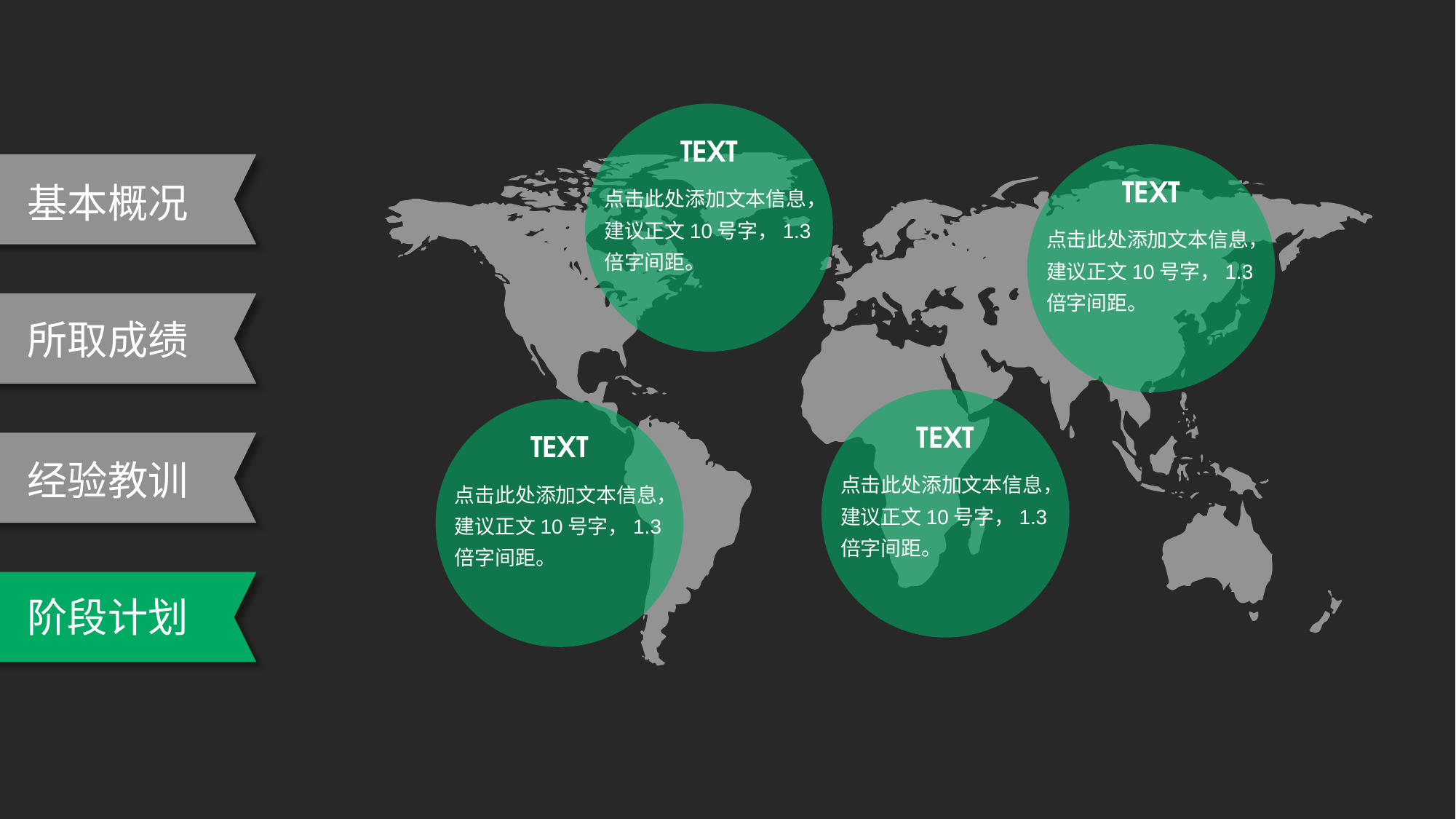

TEXT
点击此处添加文本信息，建议正文10号字，1.3倍字间距。

TEXT
点击此处添加文本信息，建议正文10号字，1.3倍字间距。

基本概况

所取成绩

TEXT
点击此处添加文本信息，建议正文10号字，1.3倍字间距。

TEXT
点击此处添加文本信息，建议正文10号字，1.3倍字间距。

经验教训

阶段计划